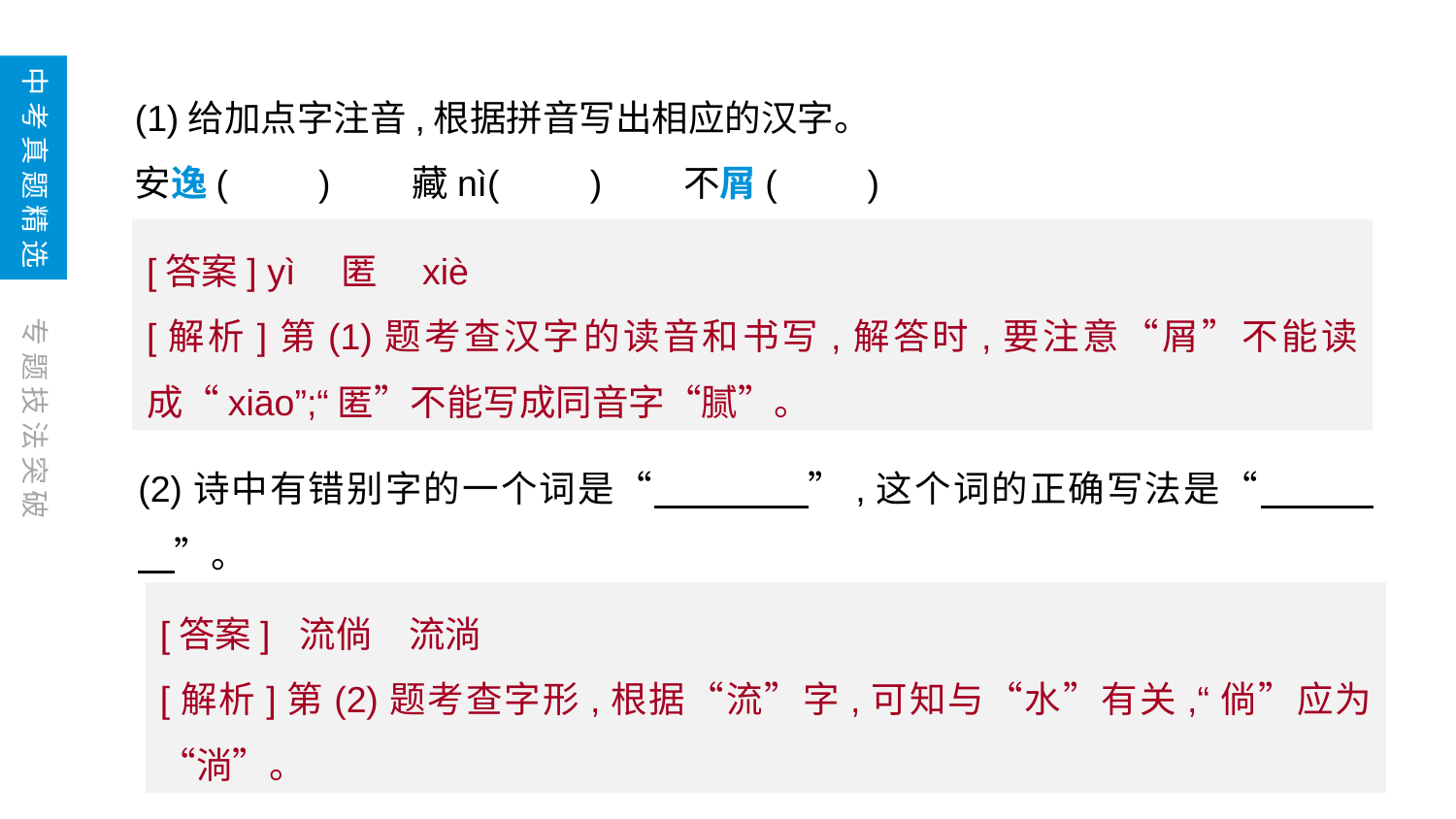

中考真题精选
(1)给加点字注音,根据拼音写出相应的汉字。
安逸(　　)　　藏nì(　　)　　不屑(　　)
[答案] yì　匿　xiè
[解析]第(1)题考查汉字的读音和书写,解答时,要注意“屑”不能读成“xiāo”;“匿”不能写成同音字“腻”。
专题技法突破
(2)诗中有错别字的一个词是“　　　　”,这个词的正确写法是“　　　　”。
[答案]  流倘　流淌
[解析]第(2)题考查字形,根据“流”字,可知与“水”有关,“倘”应为“淌”。